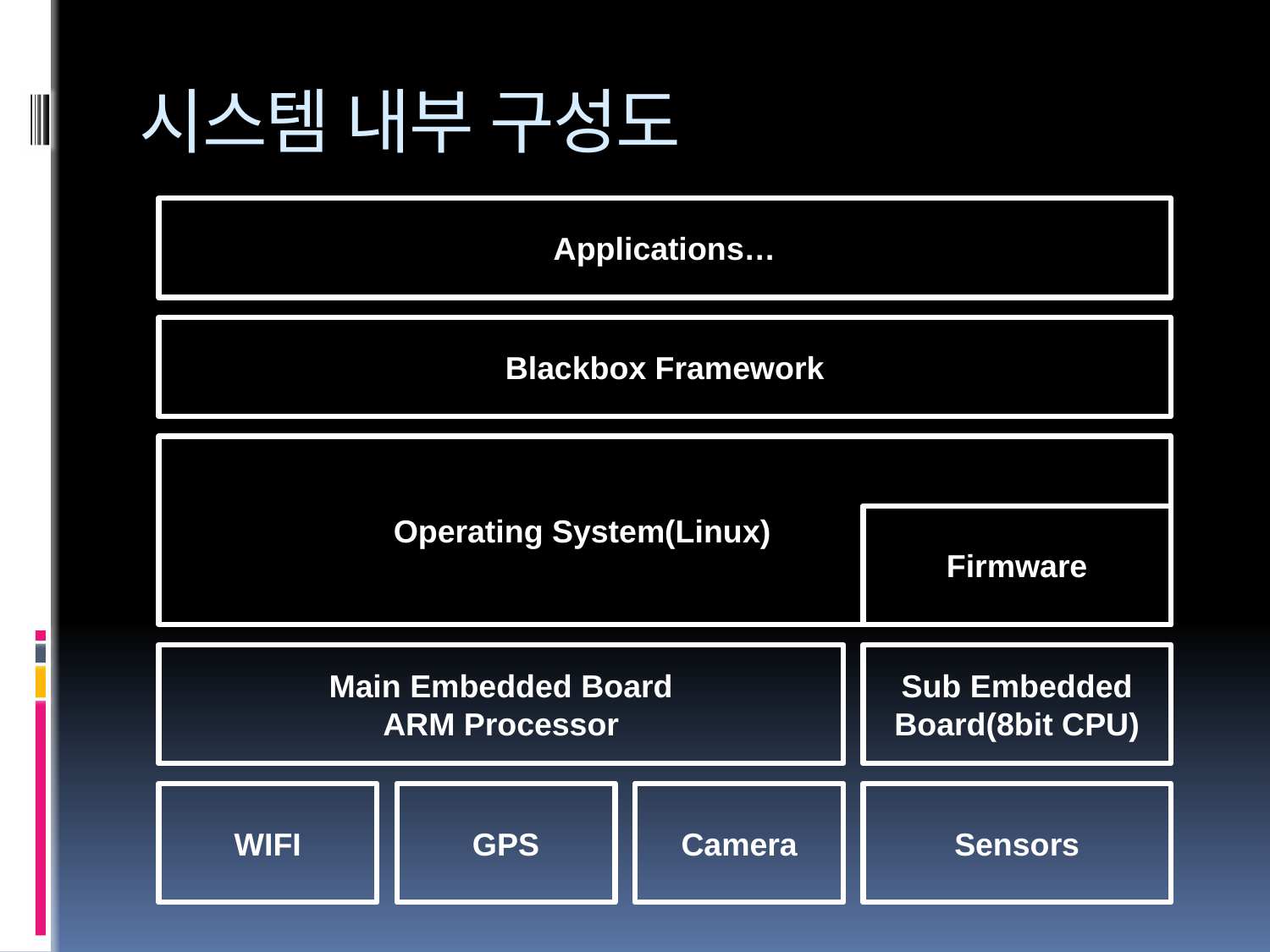

# 시스템 내부 구성도
Applications…
Blackbox Framework
                         Operating System(Linux)
Firmware
Main Embedded Board
ARM Processor
Sub Embedded Board(8bit CPU)
WIFI
GPS
Camera
Sensors